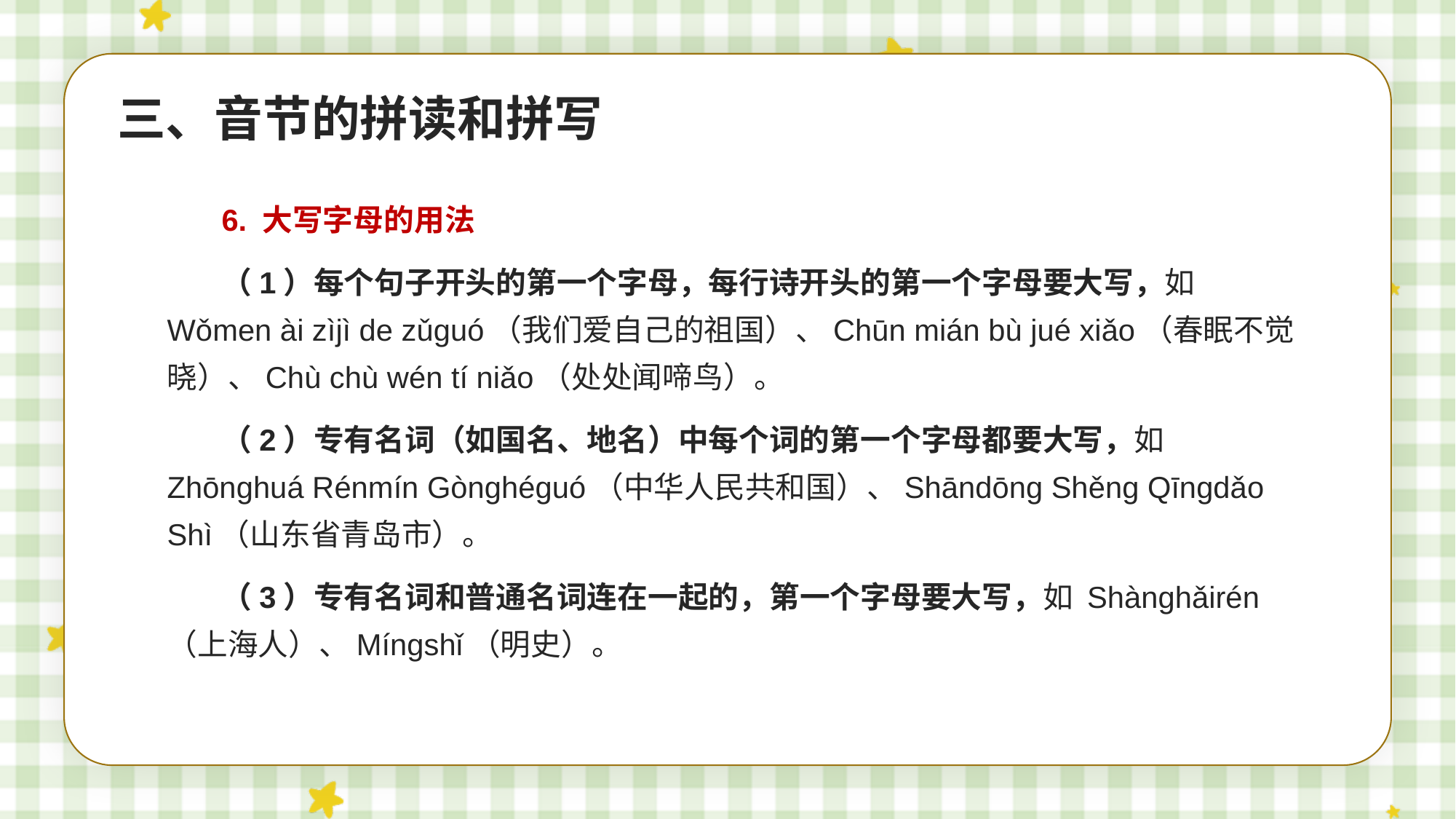

三、音节的拼读和拼写
6. 大写字母的用法
（1）每个句子开头的第一个字母，每行诗开头的第一个字母要大写，如 Wǒmen ài zìjì de zǔguó（我们爱自己的祖国）、Chūn mián bù jué xiǎo（春眠不觉晓）、Chù chù wén tí niǎo（处处闻啼鸟）。
（2）专有名词（如国名、地名）中每个词的第一个字母都要大写，如 Zhōnghuá Rénmín Gònghéguó（中华人民共和国）、Shāndōng Shěng Qīngdǎo Shì（山东省青岛市）。
（3）专有名词和普通名词连在一起的，第一个字母要大写，如 Shànghǎirén（上海人）、Míngshǐ（明史）。